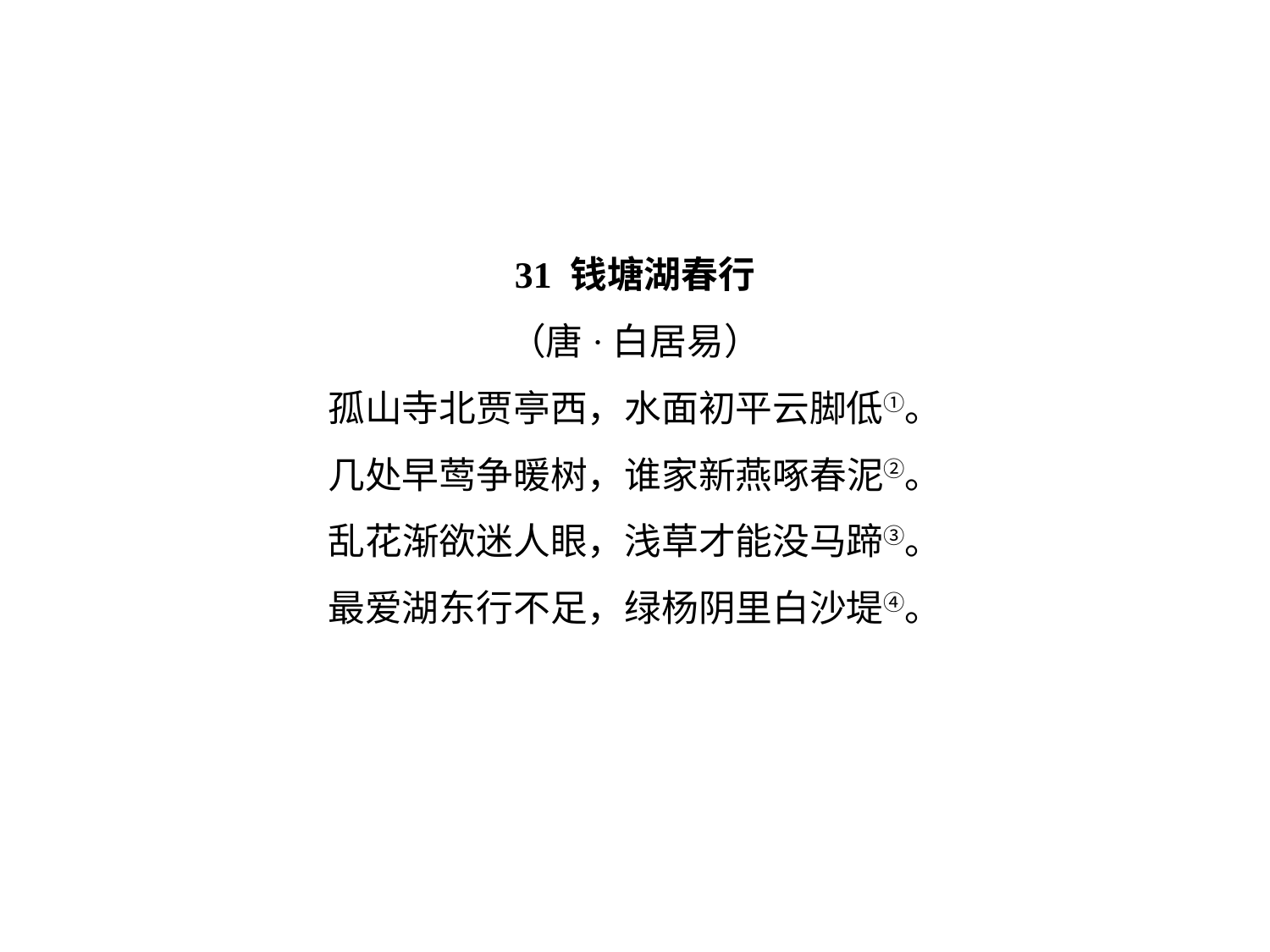

31 钱塘湖春行
（唐·白居易）
孤山寺北贾亭西，水面初平云脚低①。
几处早莺争暖树，谁家新燕啄春泥②。
乱花渐欲迷人眼，浅草才能没马蹄③。
最爱湖东行不足，绿杨阴里白沙堤④。